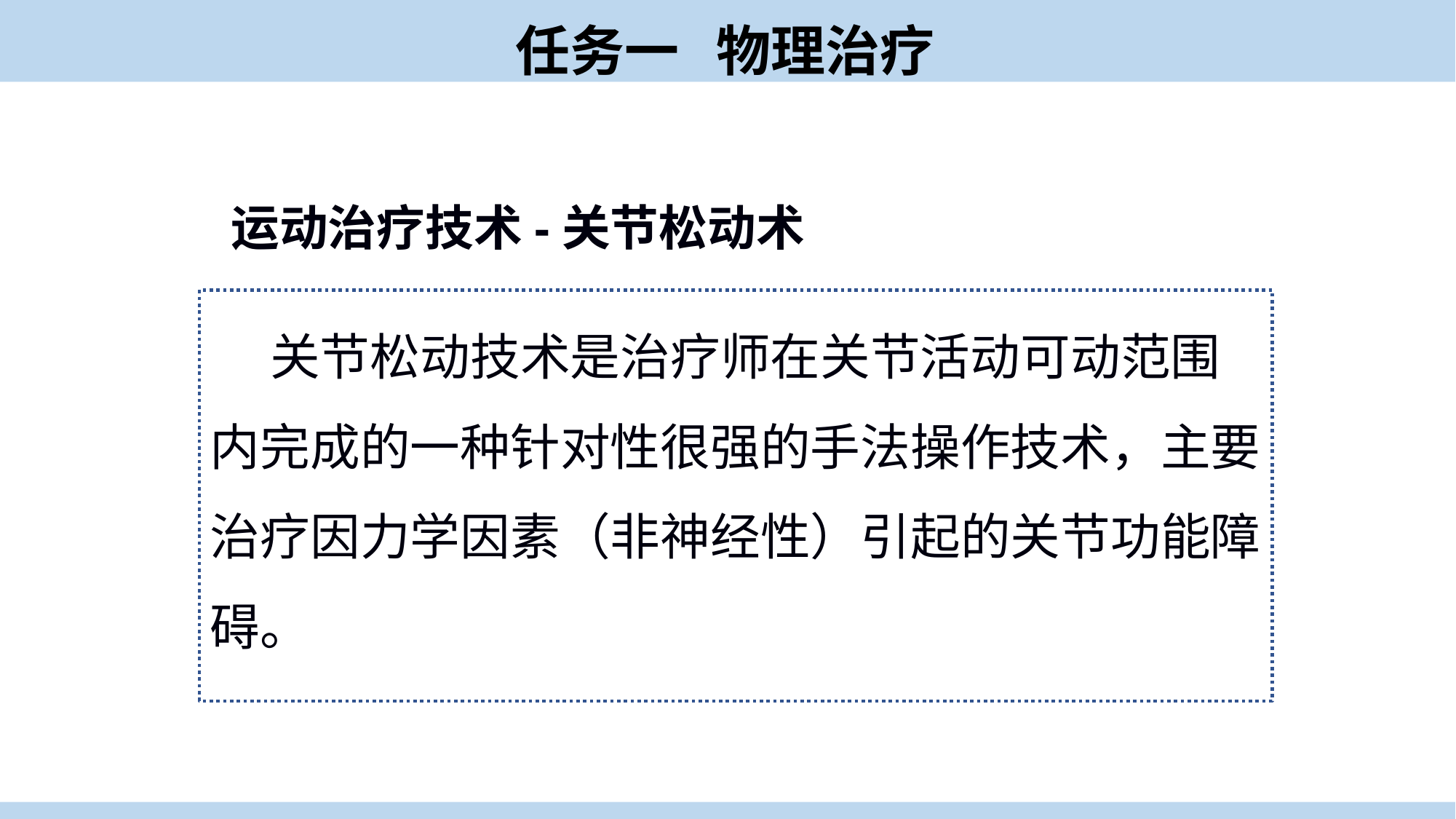

任务一   物理治疗
 任务一   物理治疗

运动治疗技术-关节松动术
关节松动技术是治疗师在关节活动可动范围内完成的一种针对性很强的手法操作技术，主要治疗因力学因素（非神经性）引起的关节功能障碍。